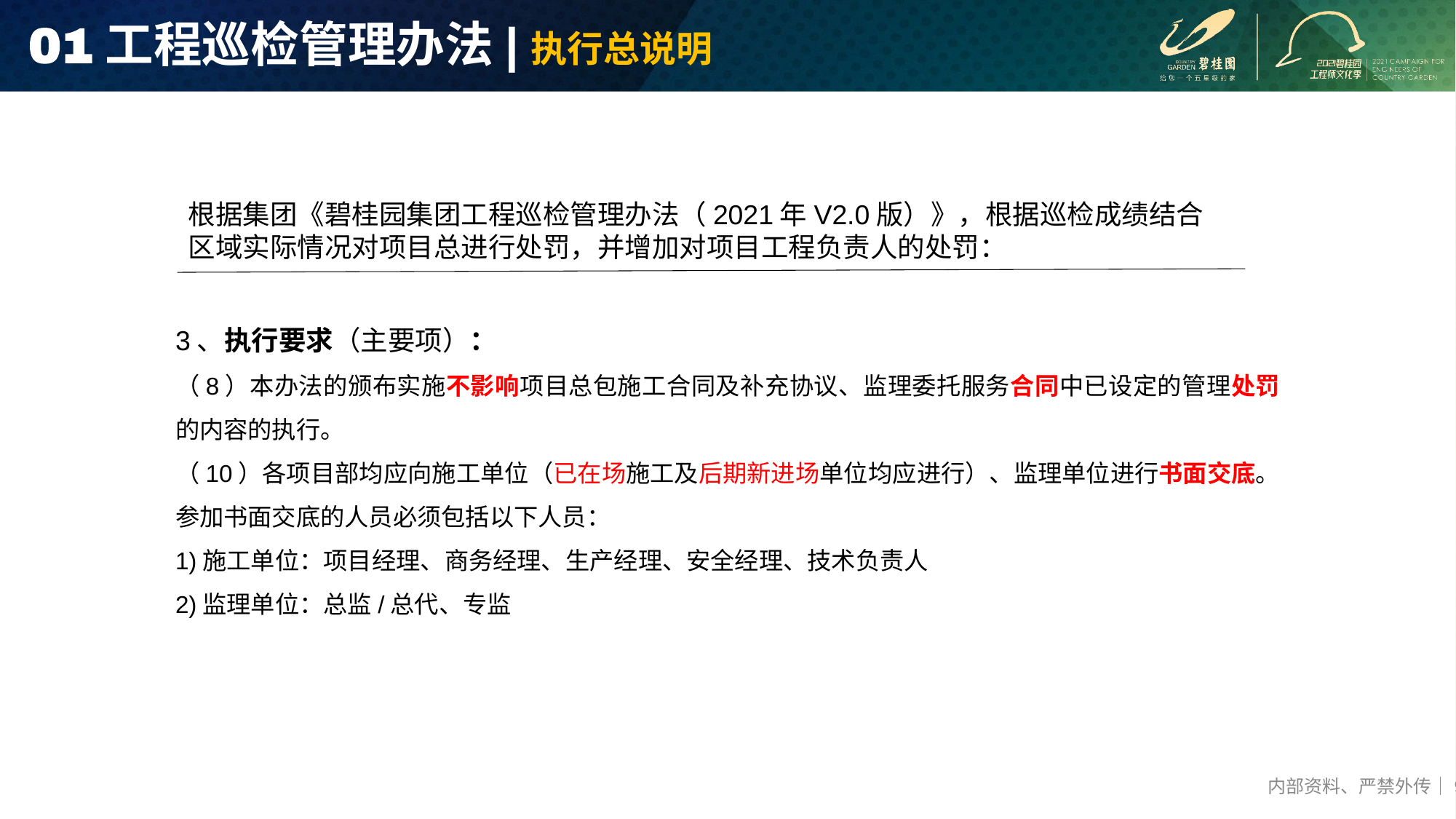

# 01工程巡检管理办法|执行总说明
根据集团《碧桂园集团工程巡检管理办法（2021年V2.0版）》，根据巡检成绩结合区域实际情况对项目总进行处罚，并增加对项目工程负责人的处罚：
3、执行要求（主要项）：
（8）本办法的颁布实施不影响项目总包施工合同及补充协议、监理委托服务合同中已设定的管理处罚的内容的执行。
（10）各项目部均应向施工单位（已在场施工及后期新进场单位均应进行）、监理单位进行书面交底。参加书面交底的人员必须包括以下人员：
1)施工单位：项目经理、商务经理、生产经理、安全经理、技术负责人
2)监理单位：总监/总代、专监